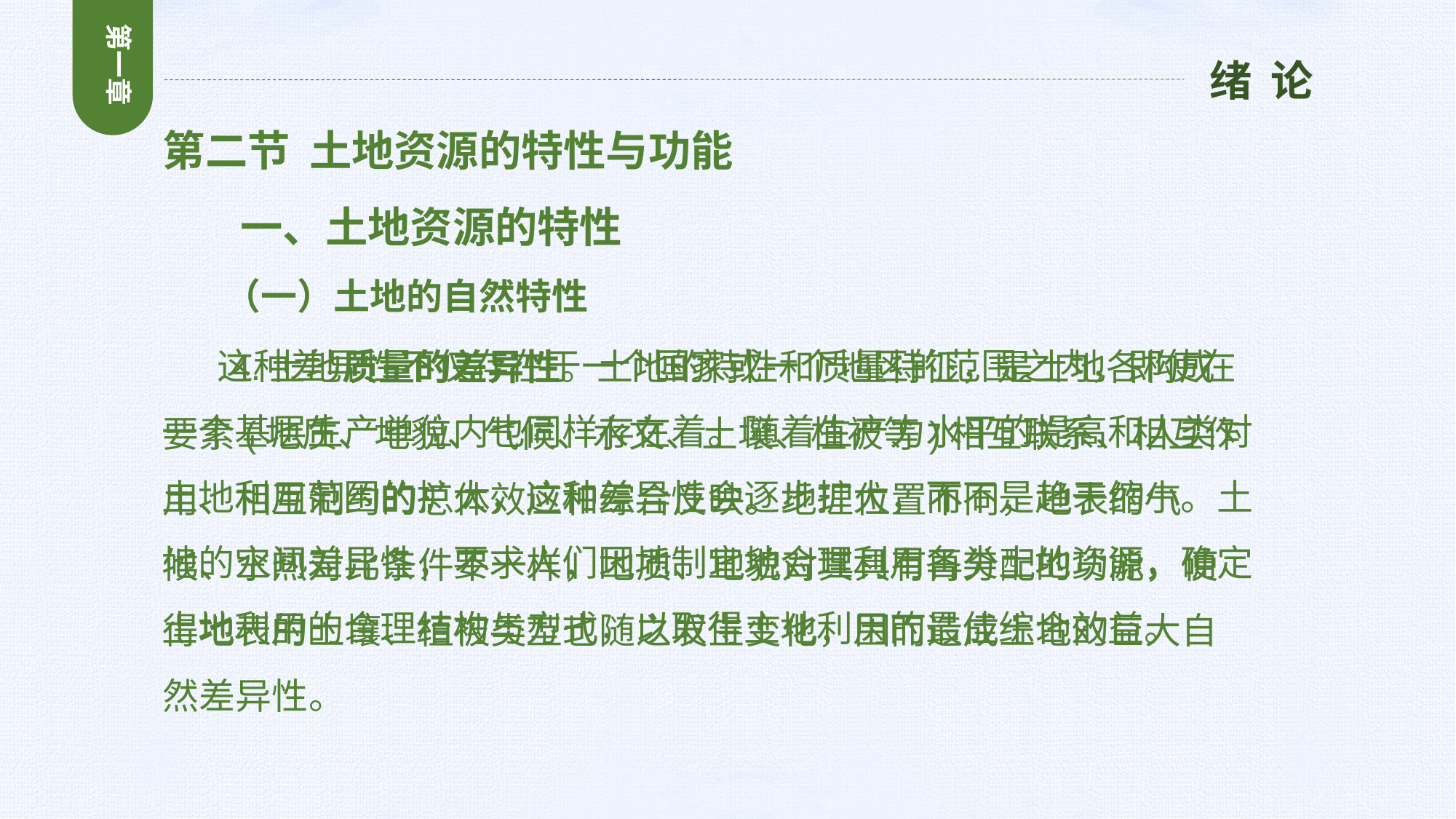

第一章
绪  论
第二节  土地资源的特性与功能
       一、土地资源的特性
        （一）土地的自然特性

      4.土地质量的差异性。土地的特性和质量特征，是土地各构成要素(地质、地貌、气候、水文、土壤、植被等)相互联系、相互作用、相互制约的总体效应和综合反映。地理位置不同，地表的气候、水热对比条件不一样，地质、地貌对其具有再分配的功能，使得地表的土壤、植被类型也随之发生变化，因而造成土地的巨大自然差异性。
        这种差异性不仅存在于一个国家或一个地区的范围之内，即使在一个基层生产单位内也同样存在着。随着生产力水平的提高和人类对土地利用范围的扩大，这种差异性会逐步扩大，而不是趋于缩小。土地的空间差异性，要求人们因地制宜地合理利用各类土地资源，确定土地利用的合理结构与方式，以取得土地利用的最佳综合效益。